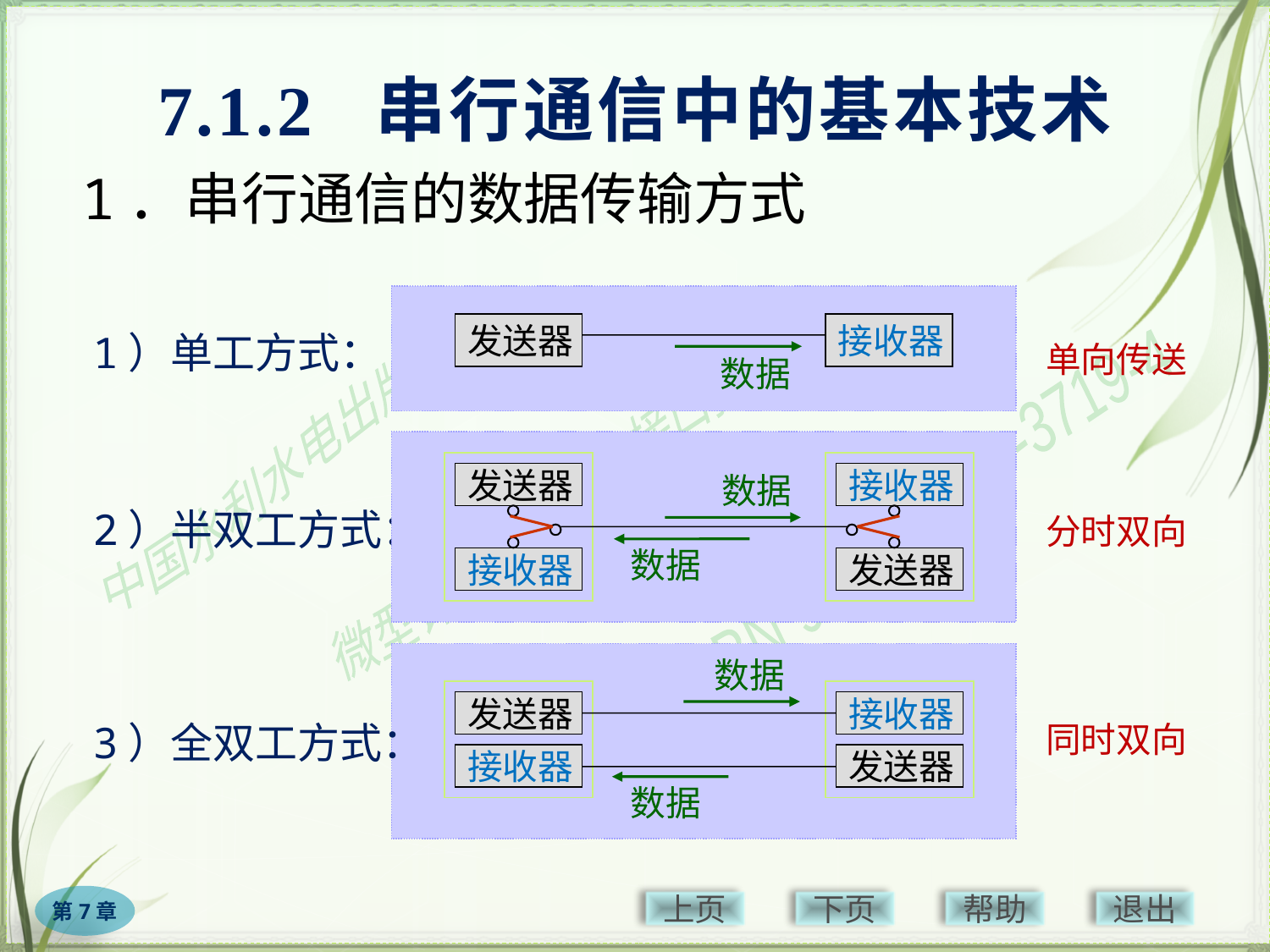

# 7.1.2  串行通信中的基本技术
1．串行通信的数据传输方式

发送器
接收器

1）单工方式：
单向传送
数据

发送器
接收器

接收器
发送器
数据

2）半双工方式：
分时双向

数据

发送器
接收器
接收器
发送器

                数据

3）全双工方式：
同时双向
数据